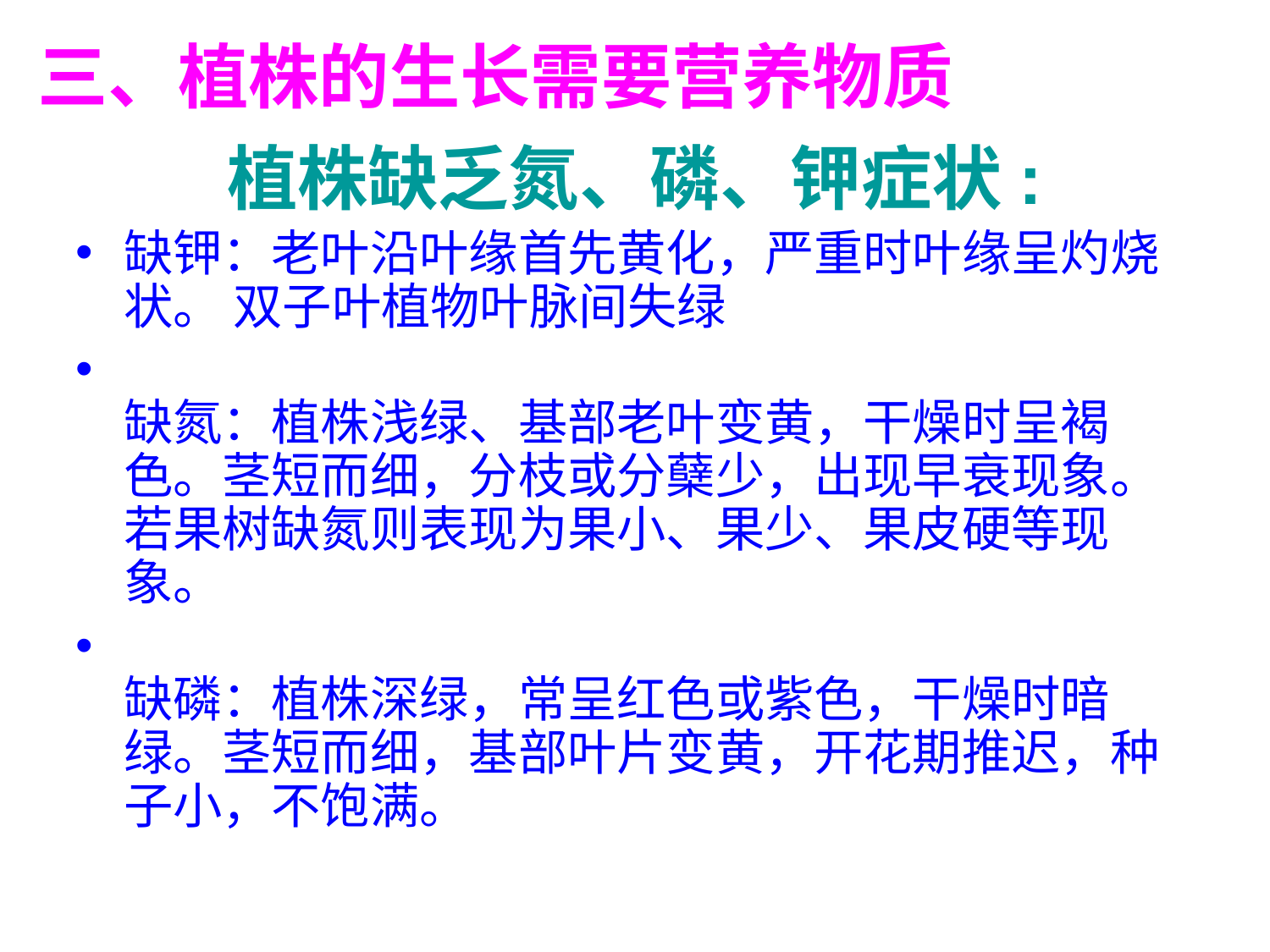

三、植株的生长需要营养物质
# 植株缺乏氮、磷、钾症状:
缺钾：老叶沿叶缘首先黄化，严重时叶缘呈灼烧状。 双子叶植物叶脉间失绿
缺氮：植株浅绿、基部老叶变黄，干燥时呈褐色。茎短而细，分枝或分蘖少，出现早衰现象。若果树缺氮则表现为果小、果少、果皮硬等现象。
缺磷：植株深绿，常呈红色或紫色，干燥时暗绿。茎短而细，基部叶片变黄，开花期推迟，种子小，不饱满。